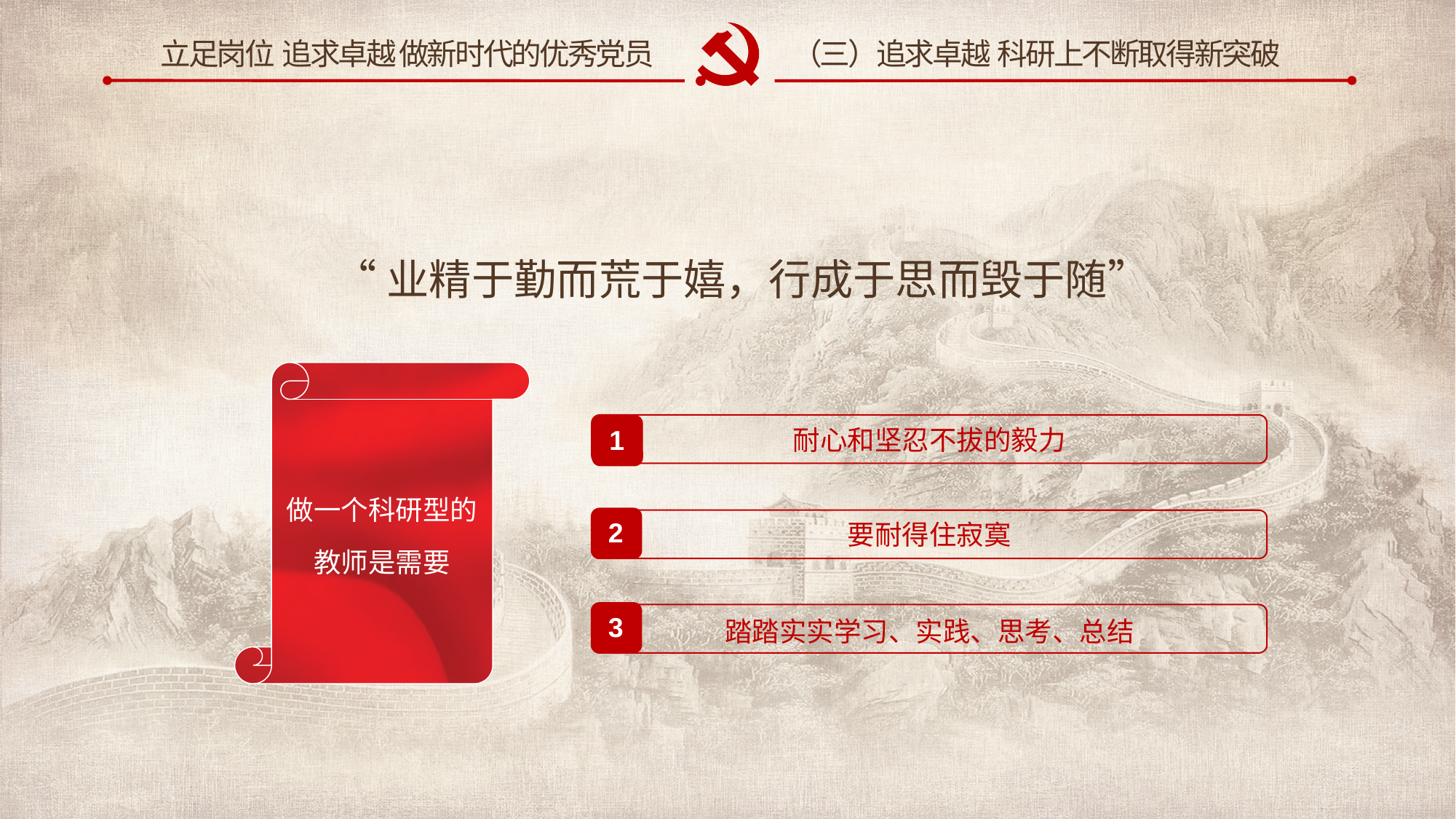

（三）追求卓越  科研上不断取得新突破
“业精于勤而荒于嬉，行成于思而毁于随”

做一个科研型的教师是需要

1
耐心和坚忍不拔的毅力

2

要耐得住寂寞

3

踏踏实实学习、实践、思考、总结